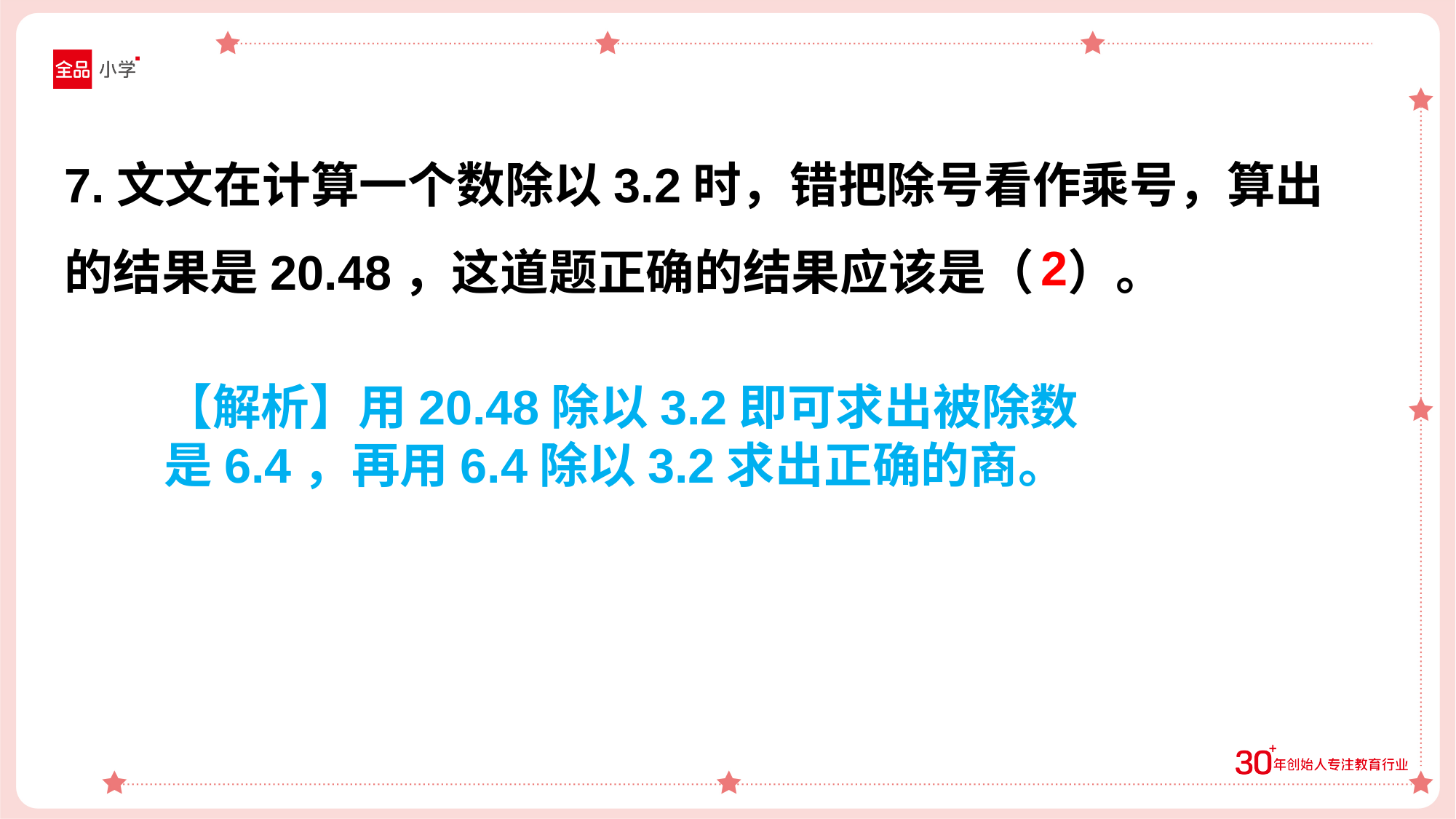

7.文文在计算一个数除以3.2时，错把除号看作乘号，算出的结果是20.48，这道题正确的结果应该是（   ）。
2
【解析】用20.48除以3.2即可求出被除数是6.4，再用6.4除以3.2求出正确的商。